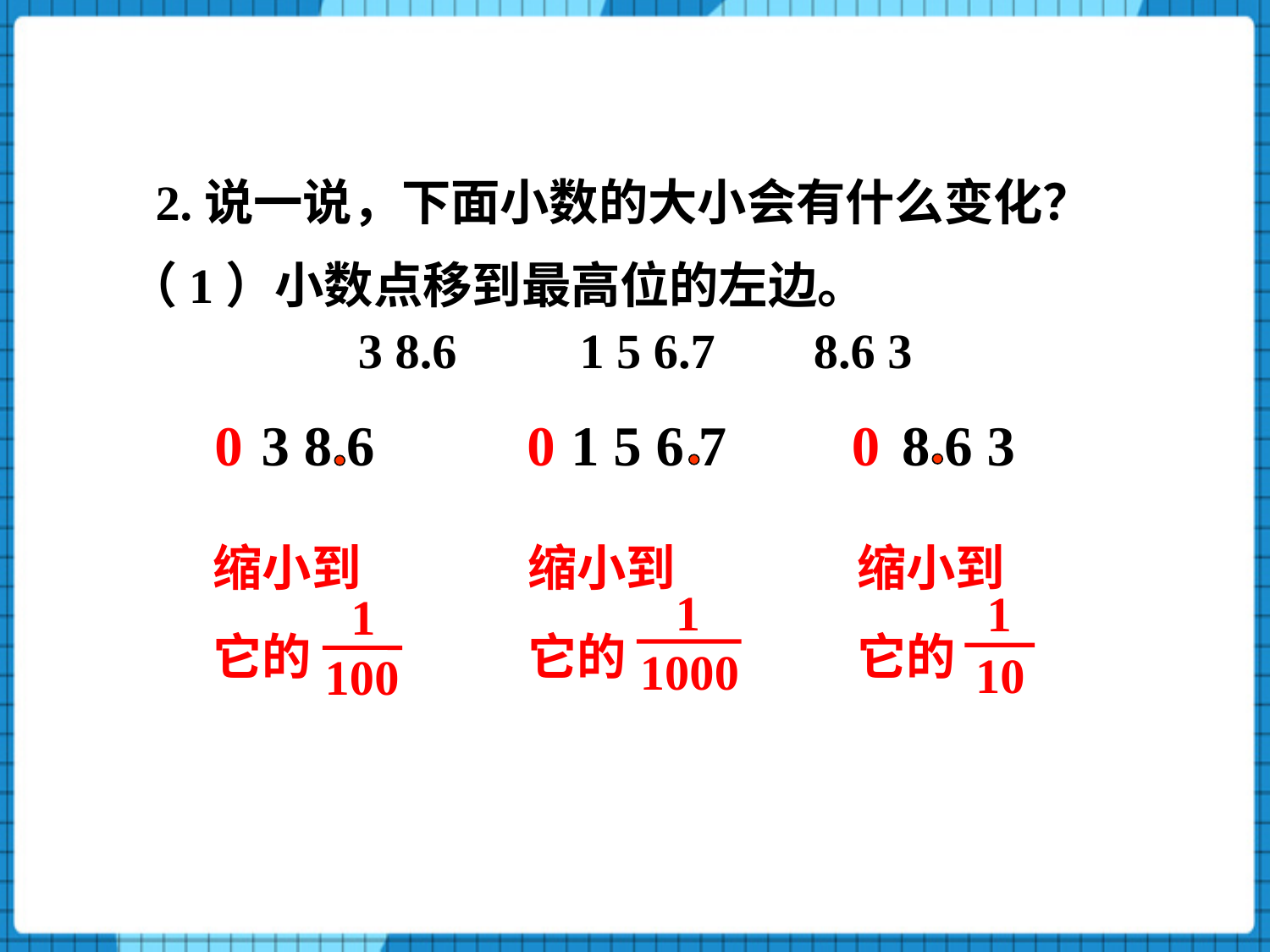

2.说一说，下面小数的大小会有什么变化？
（1）小数点移到最高位的左边。
3 8.6          1 5 6.7        8.6 3
0
3 8 6
0
1 5 6 7
0
8 6 3

缩小到
它的
1
100

缩小到
它的
1
1000

缩小到
它的
1
10